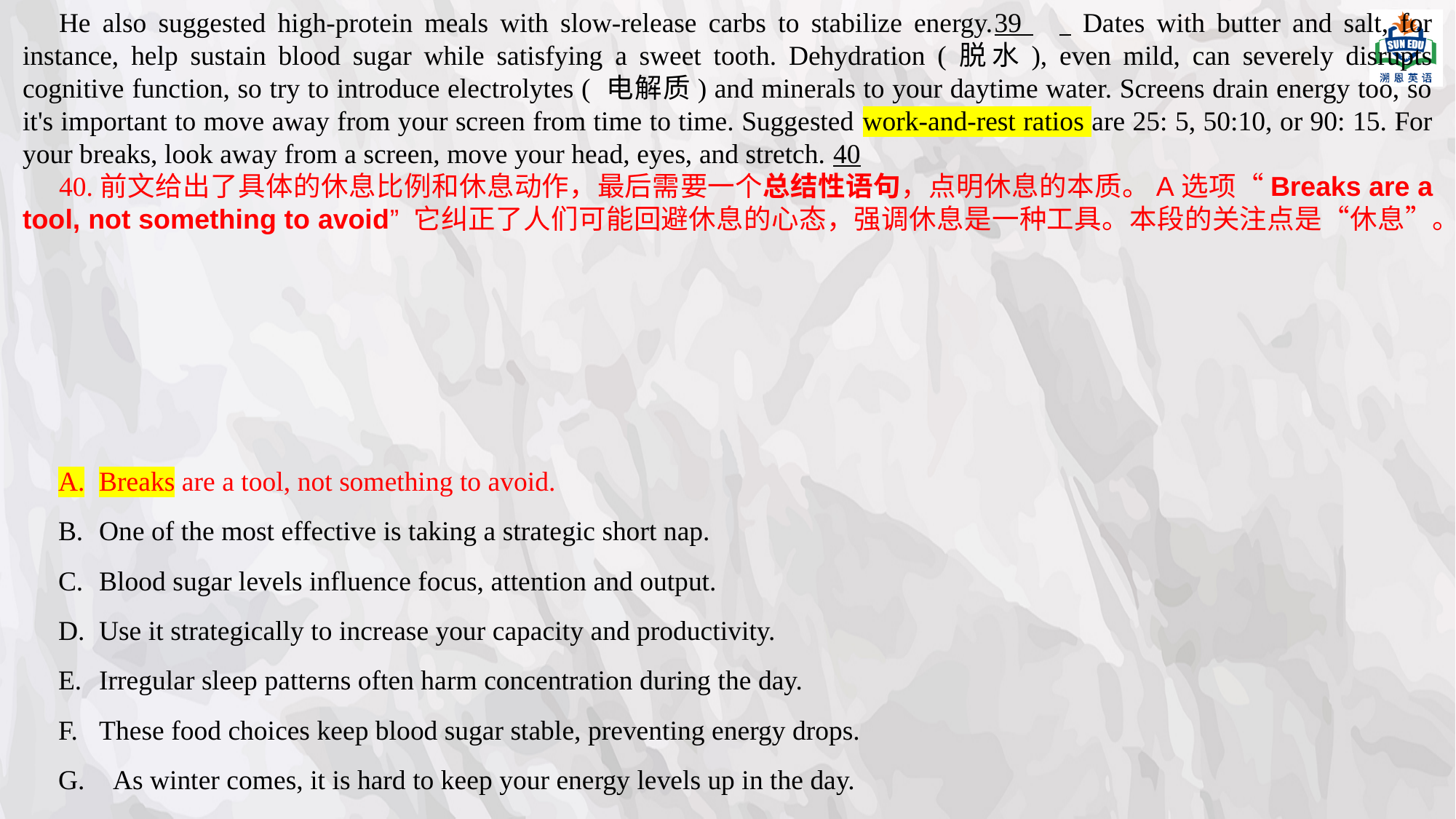

He also suggested high-protein meals with slow-release carbs to stabilize energy.39 	  Dates with butter and salt, for instance, help sustain blood sugar while satisfying a sweet tooth. Dehydration (脱水), even mild, can severely disrupts cognitive function, so try to introduce electrolytes ( 电解质) and minerals to your daytime water. Screens drain energy too, so it's important to move away from your screen from time to time. Suggested work-and-rest ratios are 25: 5, 50:10, or 90: 15. For your breaks, look away from a screen, move your head, eyes, and stretch. 40
40.前文给出了具体的休息比例和休息动作，最后需要一个总结性语句，点明休息的本质。A选项“Breaks are a tool, not something to avoid” 它纠正了人们可能回避休息的心态，强调休息是一种工具。本段的关注点是“休息”。
Breaks are a tool, not something to avoid.
﻿﻿﻿One of the most effective is taking a strategic short nap.
﻿﻿﻿Blood sugar levels influence focus, attention and output.
﻿﻿﻿Use it strategically to increase your capacity and productivity.
﻿﻿﻿Irregular sleep patterns often harm concentration during the day.
﻿﻿﻿These food choices keep blood sugar stable, preventing energy drops.
  As winter comes, it is hard to keep your energy levels up in the day.